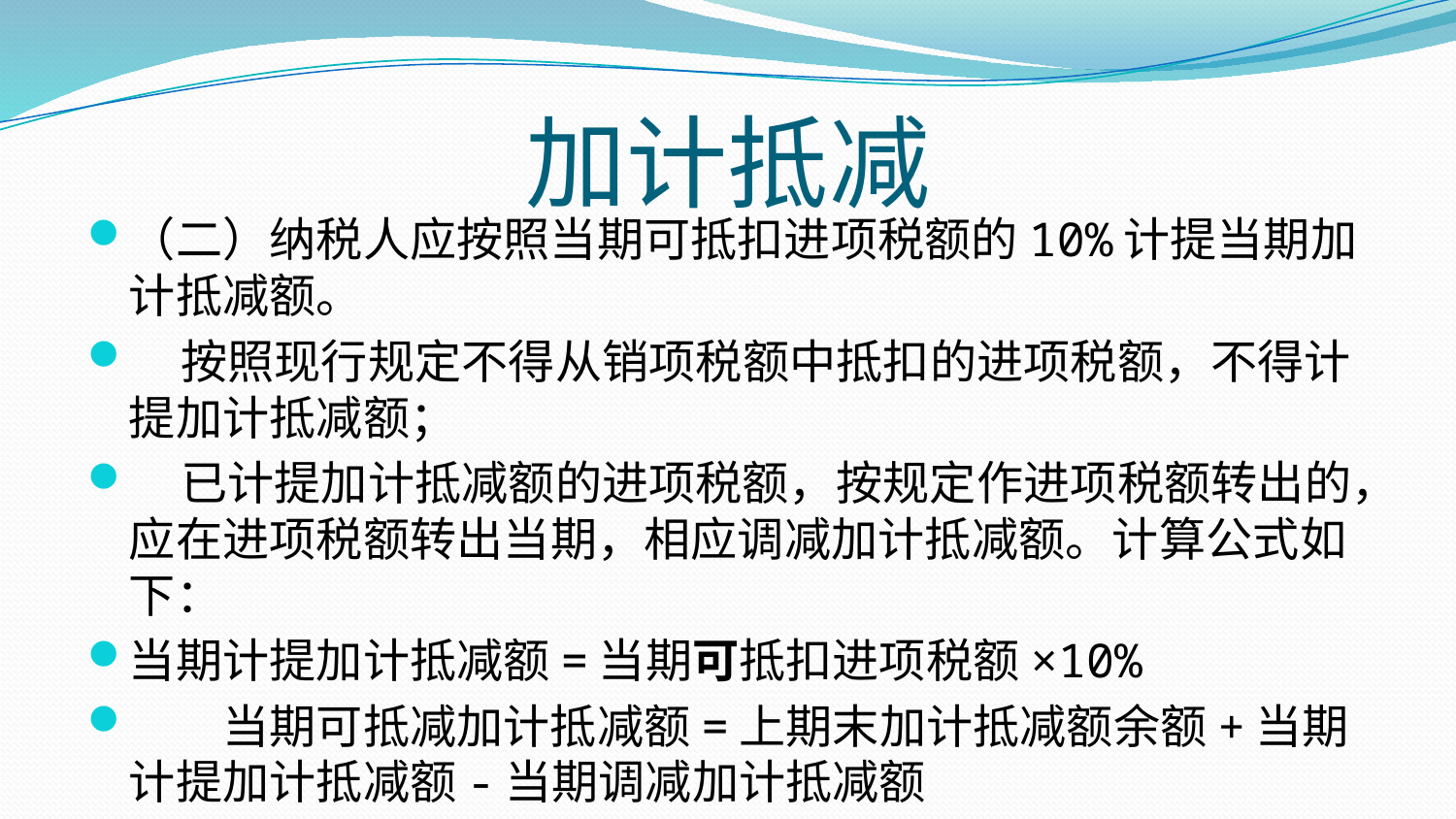

# 加计抵减
（二）纳税人应按照当期可抵扣进项税额的10%计提当期加计抵减额。
    按照现行规定不得从销项税额中抵扣的进项税额，不得计提加计抵减额；
    已计提加计抵减额的进项税额，按规定作进项税额转出的，应在进项税额转出当期，相应调减加计抵减额。计算公式如下：
当期计提加计抵减额=当期可抵扣进项税额×10%
　　当期可抵减加计抵减额=上期末加计抵减额余额+当期计提加计抵减额-当期调减加计抵减额